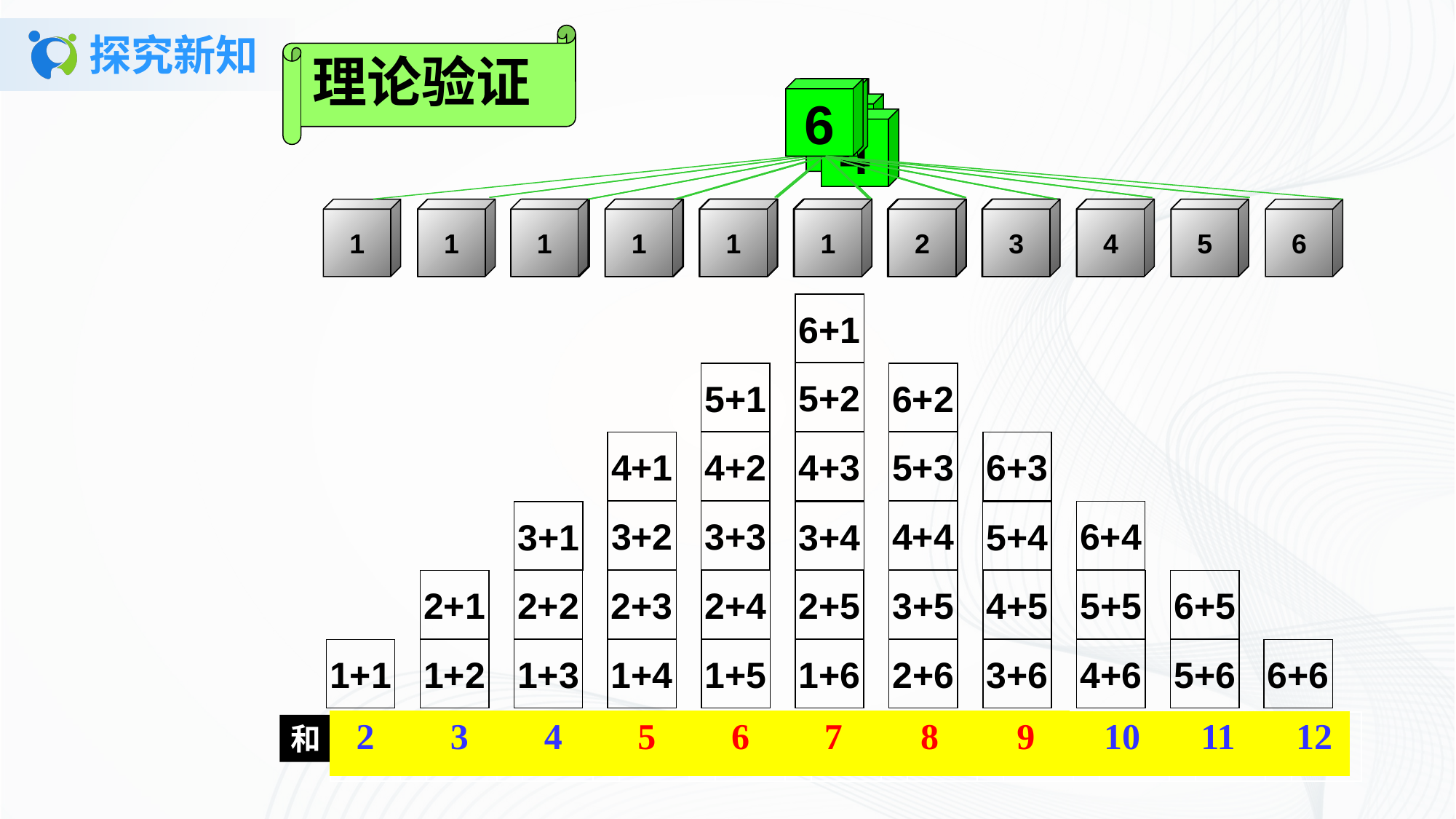

理论验证
# 探究新知
6
5
2
1
3
4

1
2
3
4
5
6
1
2
3
4
5
6
1
2
3
4
5
6
1
2
3
4
5
6
1
2
3
4
5
6
1
2
3
4
5
6
6+1
5+2
5+1
6+2
4+1
4+2
5+3
4+3
6+3
3+2
3+3
4+4
6+4
3+1
3+4
5+4
2+2
2+5
4+5
6+5
2+1
2+3
2+4
3+5
5+5
1+2
1+4
1+5
2+6
4+6
6+6
1+1
1+3
1+6
3+6
5+6
| 2 |  | 3 |  | 4 |  | 5 |  | 6 |  | 7 |
| --- | --- | --- | --- | --- | --- | --- | --- | --- | --- | --- |
| 4 |  | 5 |  | 6 |  | 7 |  | 8 |  | 9 |
| --- | --- | --- | --- | --- | --- | --- | --- | --- | --- | --- |
| 3 |  | 4 |  | 5 |  | 6 |  | 7 |  | 8 |
| --- | --- | --- | --- | --- | --- | --- | --- | --- | --- | --- |
| 5 |  | 6 |  | 7 |  | 8 |  | 9 |  | 10 |
| --- | --- | --- | --- | --- | --- | --- | --- | --- | --- | --- |
| 6 |  | 7 |  | 8 |  | 9 |  | 10 |  | 11 |
| --- | --- | --- | --- | --- | --- | --- | --- | --- | --- | --- |
| 7 |  | 8 |  | 9 |  | 10 |  | 11 |  | 12 |
| --- | --- | --- | --- | --- | --- | --- | --- | --- | --- | --- |
| 2 |  | 3 |  | 4 |  | 5 |  | 6 |  | 7 |  | 8 |  | 9 |  | 10 |  | 11 |  | 12 |
| --- | --- | --- | --- | --- | --- | --- | --- | --- | --- | --- | --- | --- | --- | --- | --- | --- | --- | --- | --- | --- |
和